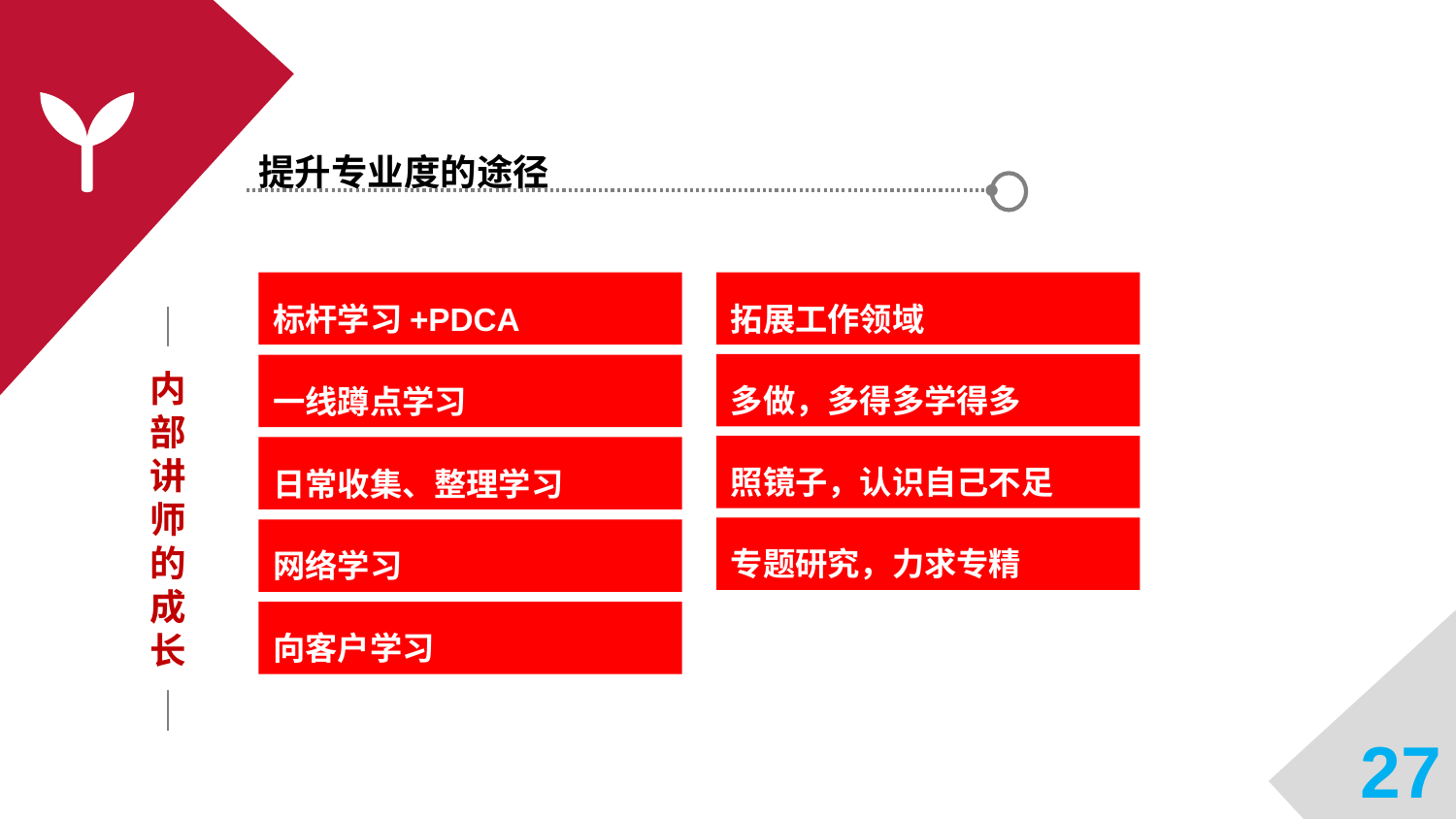

提升专业度的途径

标杆学习+PDCA
拓展工作领域
内部讲师的成长
多做，多得多学得多
一线蹲点学习
照镜子，认识自己不足
日常收集、整理学习
专题研究，力求专精
网络学习

向客户学习

27
27